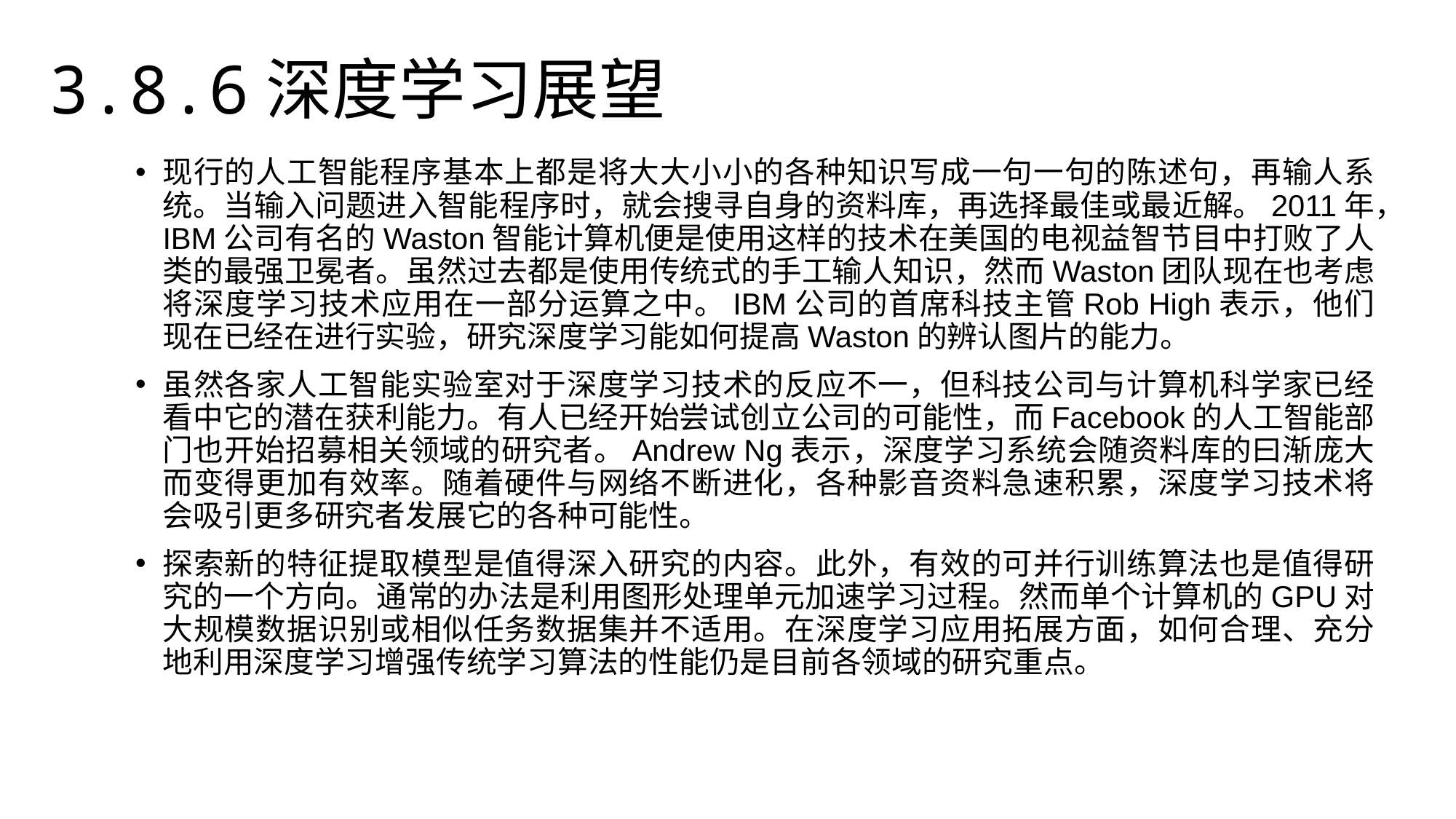

3.8.6深度学习展望
现行的人工智能程序基本上都是将大大小小的各种知识写成一句一句的陈述句，再输人系统。当输入问题进入智能程序时，就会搜寻自身的资料库，再选择最佳或最近解。2011年，IBM公司有名的Waston智能计算机便是使用这样的技术在美国的电视益智节目中打败了人类的最强卫冕者。虽然过去都是使用传统式的手工输人知识，然而Waston团队现在也考虑将深度学习技术应用在一部分运算之中。IBM公司的首席科技主管Rob High表示，他们现在已经在进行实验，研究深度学习能如何提高Waston的辨认图片的能力。
虽然各家人工智能实验室对于深度学习技术的反应不一，但科技公司与计算机科学家已经看中它的潜在获利能力。有人已经开始尝试创立公司的可能性，而Facebook的人工智能部门也开始招募相关领域的研究者。Andrew Ng表示，深度学习系统会随资料库的曰渐庞大而变得更加有效率。随着硬件与网络不断进化，各种影音资料急速积累，深度学习技术将会吸引更多研究者发展它的各种可能性。
探索新的特征提取模型是值得深入研究的内容。此外，有效的可并行训练算法也是值得研究的一个方向。通常的办法是利用图形处理单元加速学习过程。然而单个计算机的GPU对大规模数据识别或相似任务数据集并不适用。在深度学习应用拓展方面，如何合理、充分地利用深度学习增强传统学习算法的性能仍是目前各领域的研究重点。